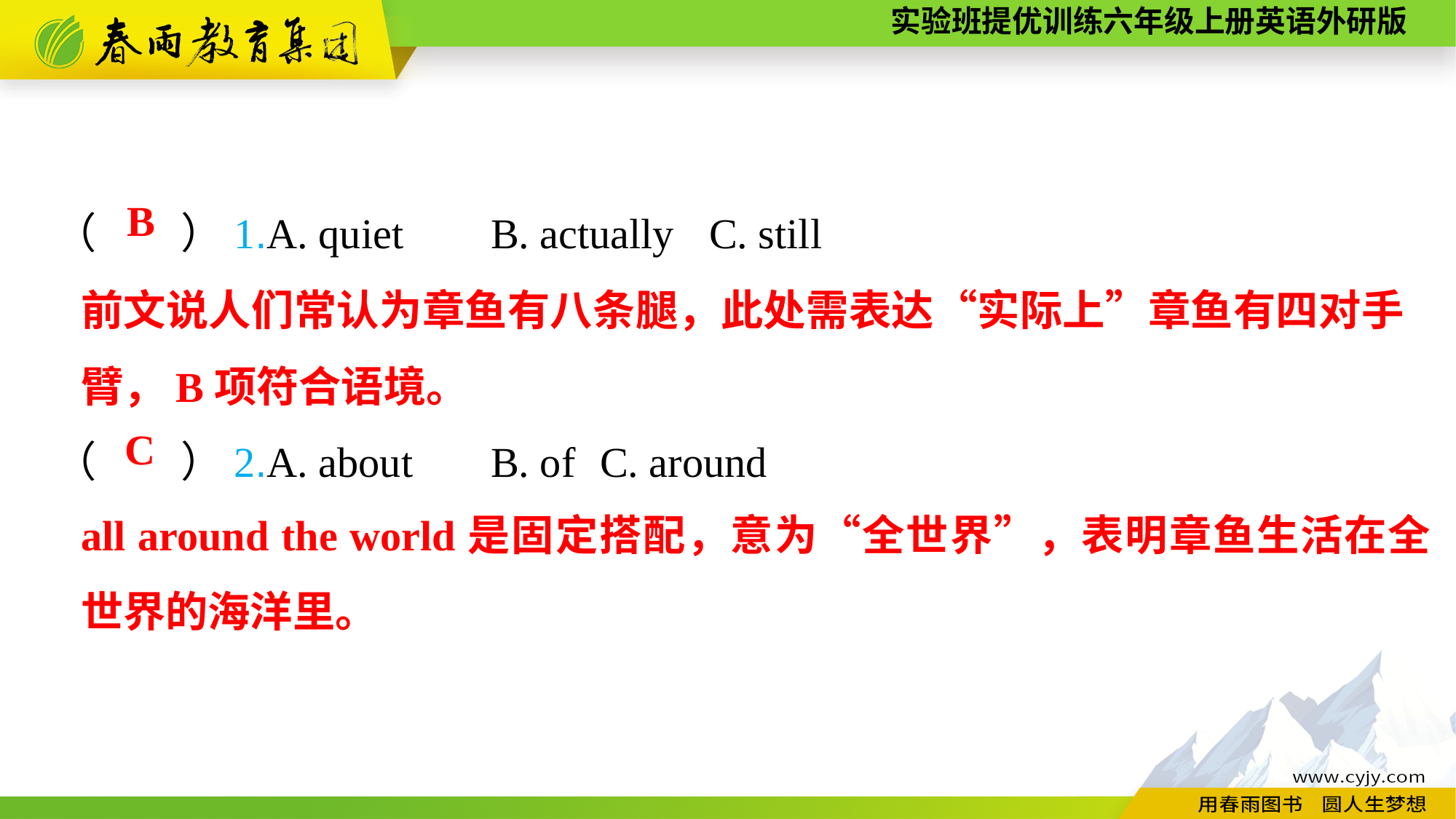

（　　）1.A. quiet	B. actually	C. still

（　　）2.A. about	B. of	C. around
B
前文说人们常认为章鱼有八条腿，此处需表达“实际上”章鱼有四对手臂，B项符合语境。
C
all around the world是固定搭配，意为“全世界”，表明章鱼生活在全世界的海洋里。